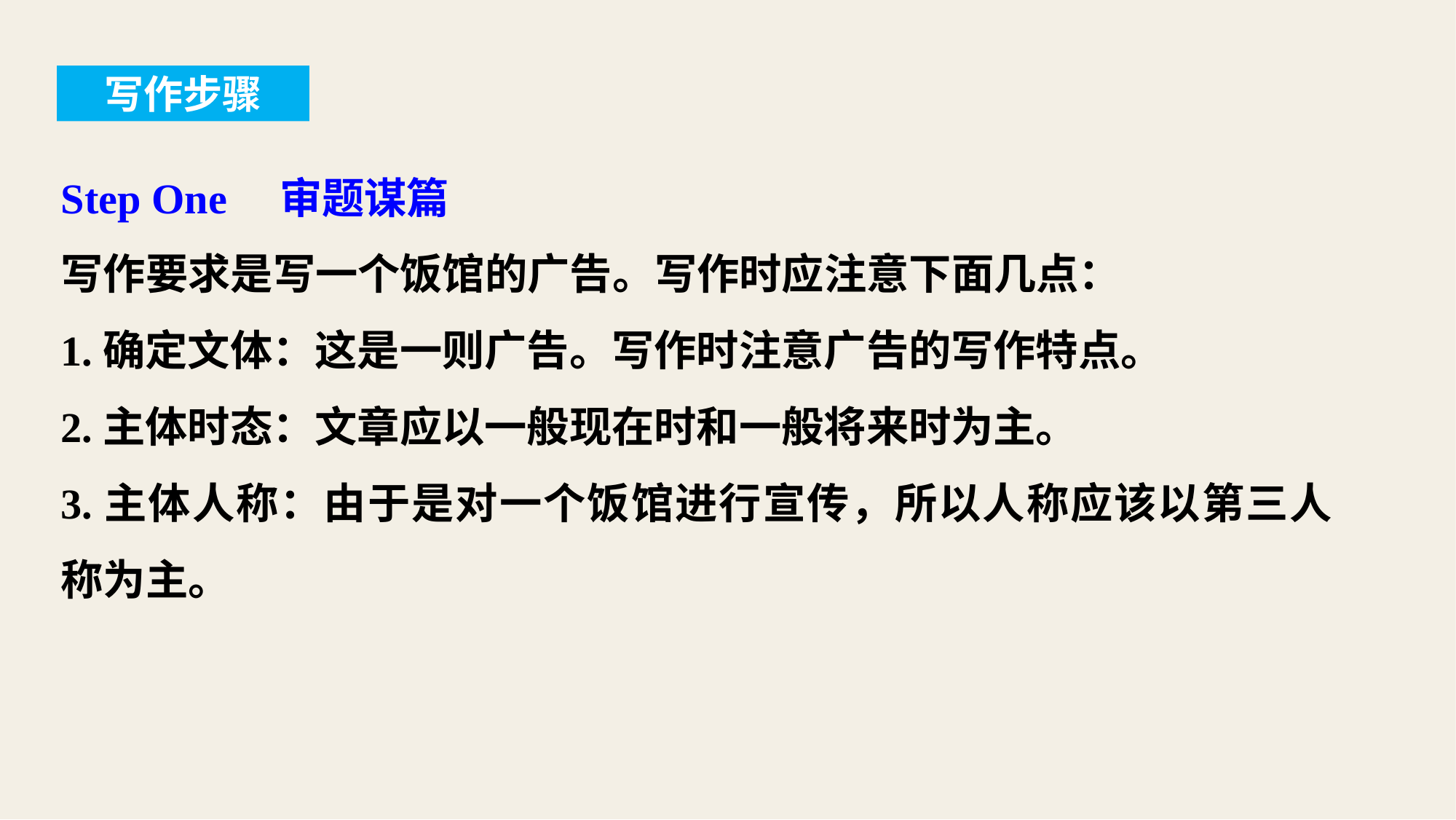

写作步骤
Step One　审题谋篇
写作要求是写一个饭馆的广告。写作时应注意下面几点：
1.确定文体：这是一则广告。写作时注意广告的写作特点。
2.主体时态：文章应以一般现在时和一般将来时为主。
3.主体人称：由于是对一个饭馆进行宣传，所以人称应该以第三人称为主。